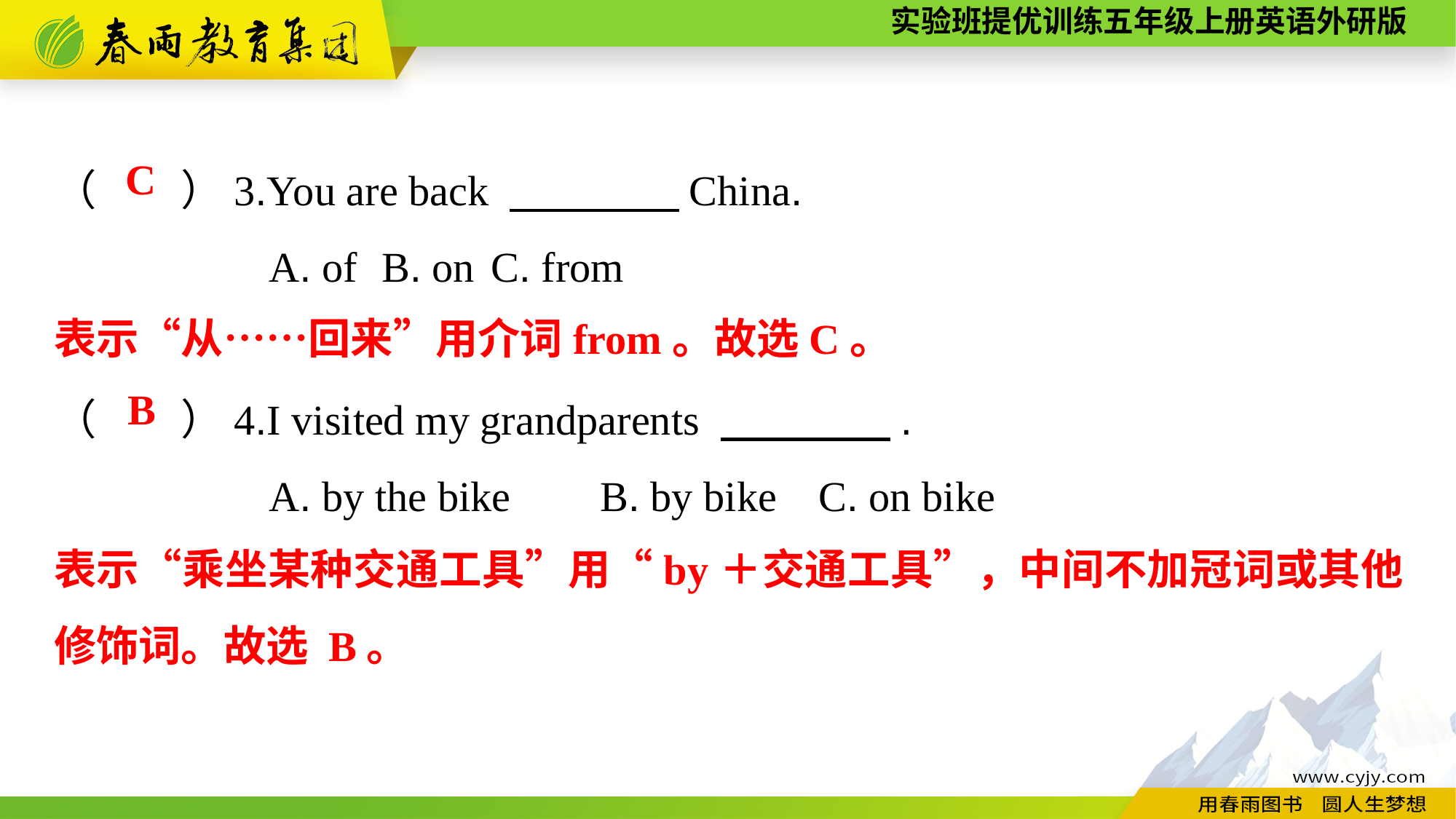

（　　）3.You are back 　　　　China.
A. of	B. on	C. from

（　　）4.I visited my grandparents 　　　　.
A. by the bike	B. by bike	C. on bike
C
表示“从……回来”用介词from。故选C。
B
表示“乘坐某种交通工具”用“by＋交通工具”，中间不加冠词或其他修饰词。故选 B。